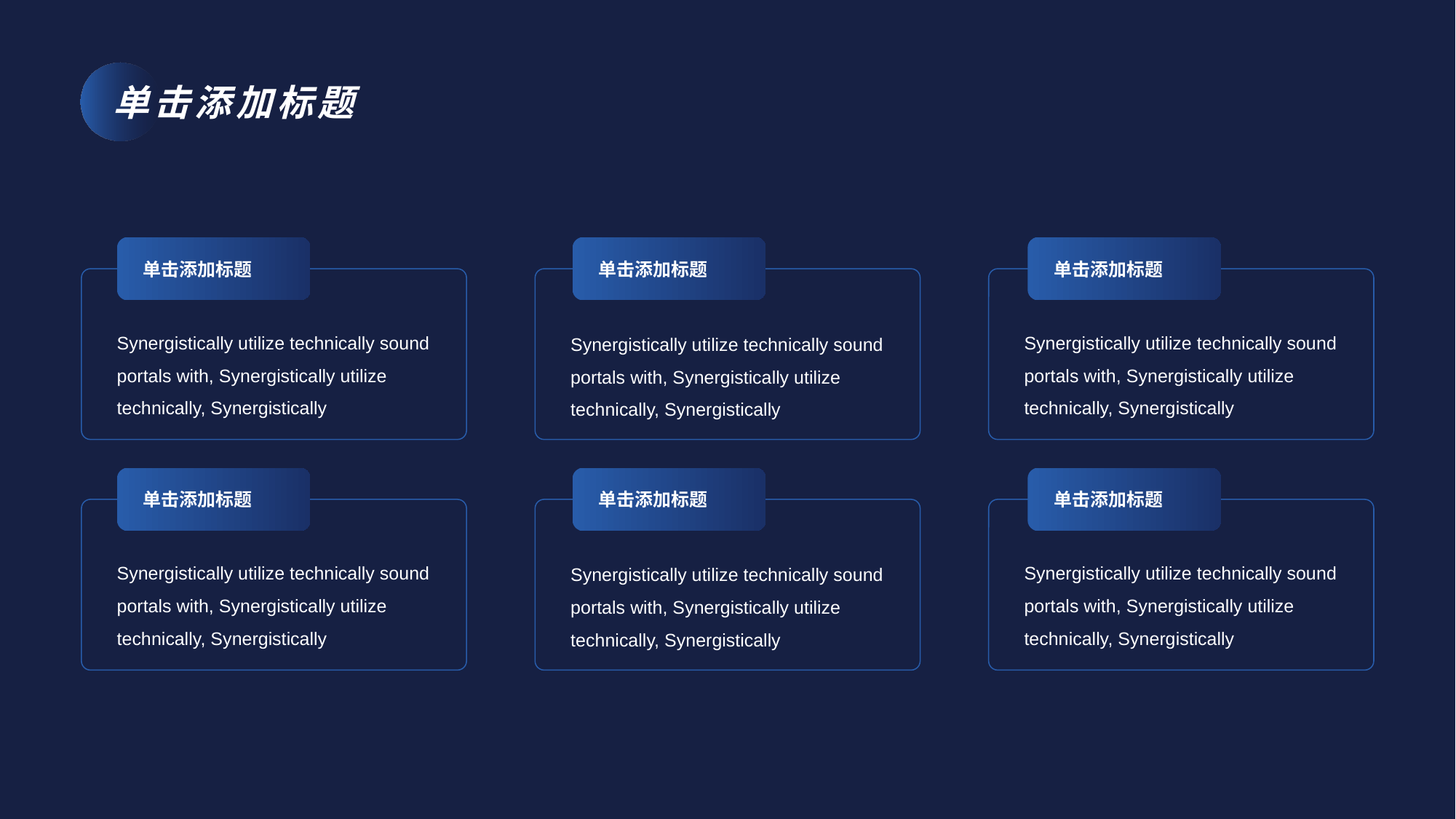

单击添加标题
单击添加标题
单击添加标题

Synergistically utilize technically sound portals with, Synergistically utilize technically, Synergistically
Synergistically utilize technically sound portals with, Synergistically utilize technically, Synergistically
Synergistically utilize technically sound portals with, Synergistically utilize technically, Synergistically

单击添加标题
单击添加标题
单击添加标题

Synergistically utilize technically sound portals with, Synergistically utilize technically, Synergistically
Synergistically utilize technically sound portals with, Synergistically utilize technically, Synergistically
Synergistically utilize technically sound portals with, Synergistically utilize technically, Synergistically